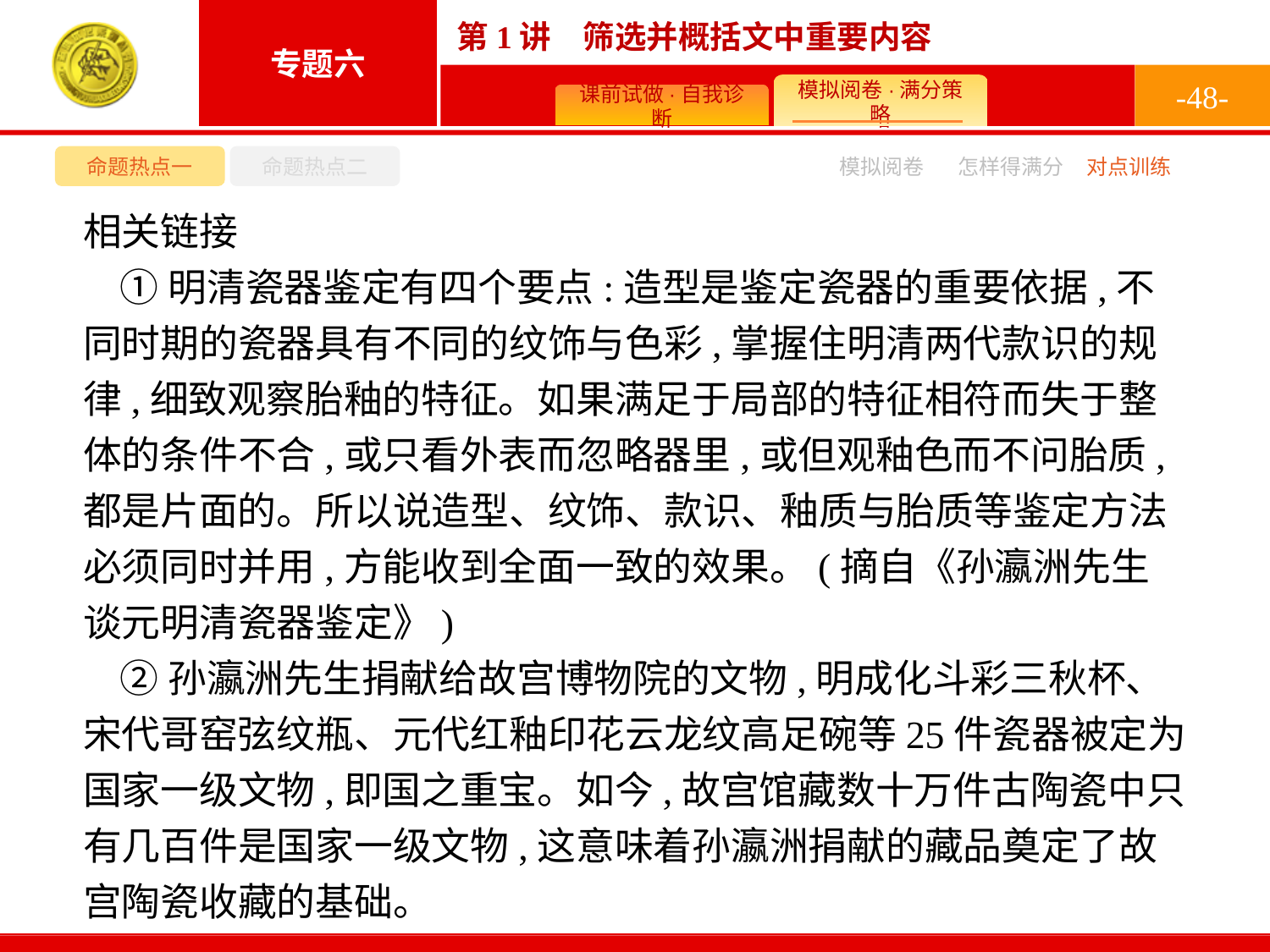

-48-
命题热点一
命题热点二
模拟阅卷
怎样得满分
对点训练
相关链接
①明清瓷器鉴定有四个要点:造型是鉴定瓷器的重要依据,不同时期的瓷器具有不同的纹饰与色彩,掌握住明清两代款识的规律,细致观察胎釉的特征。如果满足于局部的特征相符而失于整体的条件不合,或只看外表而忽略器里,或但观釉色而不问胎质,都是片面的。所以说造型、纹饰、款识、釉质与胎质等鉴定方法必须同时并用,方能收到全面一致的效果。(摘自《孙瀛洲先生谈元明清瓷器鉴定》)
②孙瀛洲先生捐献给故宫博物院的文物,明成化斗彩三秋杯、宋代哥窑弦纹瓶、元代红釉印花云龙纹高足碗等25件瓷器被定为国家一级文物,即国之重宝。如今,故宫馆藏数十万件古陶瓷中只有几百件是国家一级文物,这意味着孙瀛洲捐献的藏品奠定了故宫陶瓷收藏的基础。